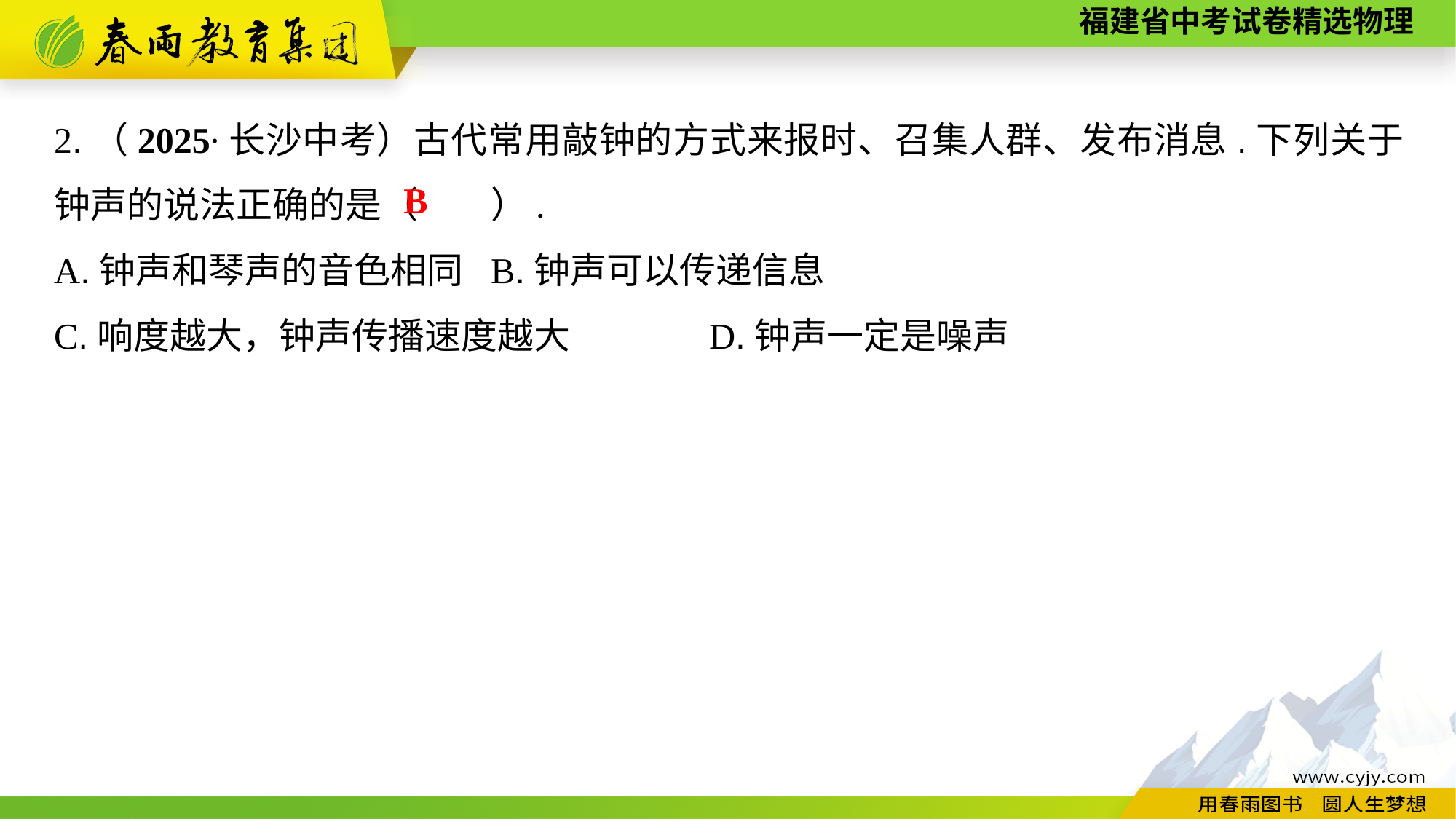

2.（2025∙长沙中考）古代常用敲钟的方式来报时、召集人群、发布消息.下列关于钟声的说法正确的是（　　）.
A.钟声和琴声的音色相同	B.钟声可以传递信息
C.响度越大，钟声传播速度越大　　	D.钟声一定是噪声
B